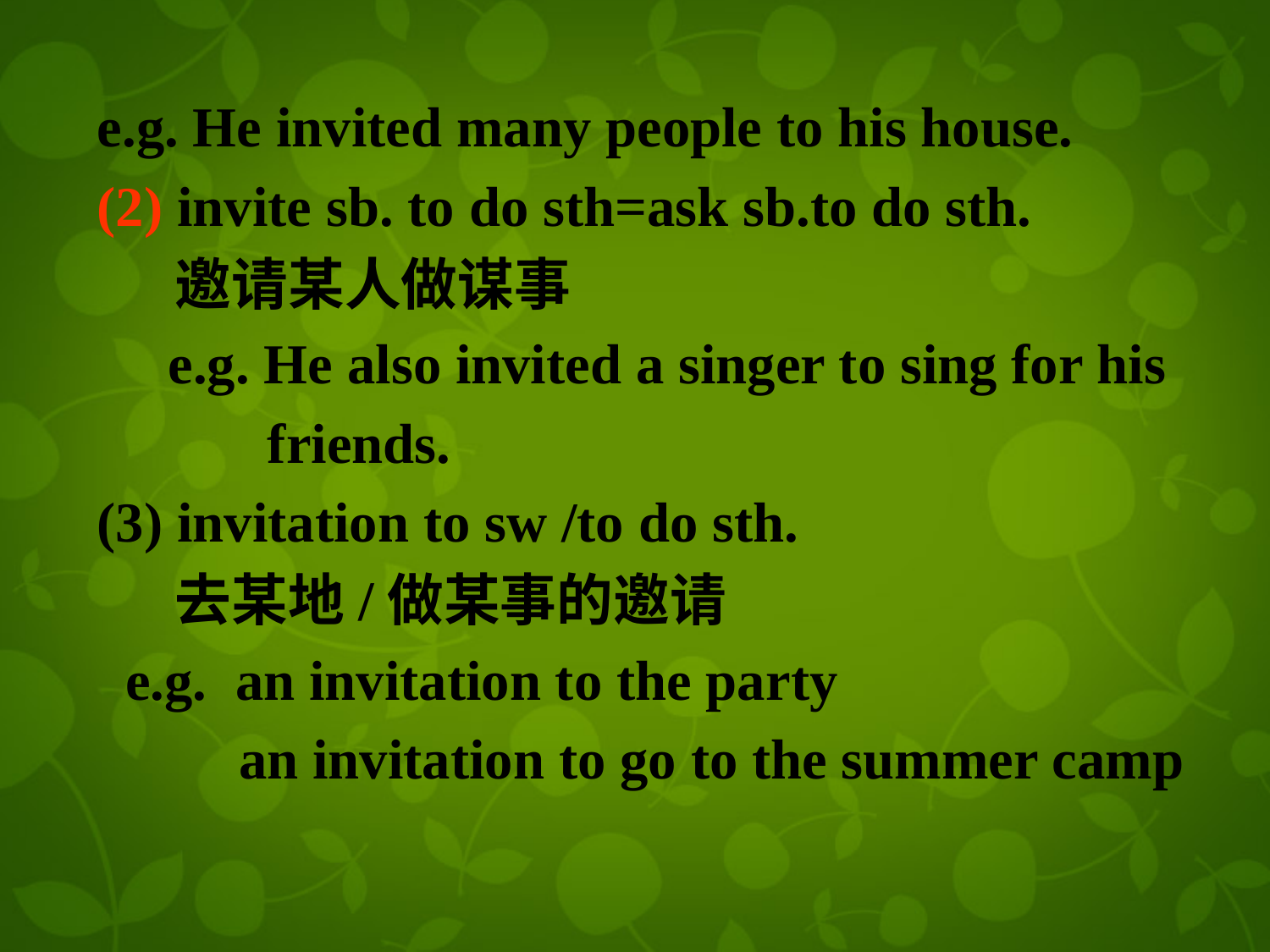

e.g. He invited many people to his house.
(2) invite sb. to do sth=ask sb.to do sth.
     邀请某人做谋事
     e.g. He also invited a singer to sing for his
            friends.
 invitation to sw /to do sth.
     去某地/做某事的邀请
  e.g.  an invitation to the party
          an invitation to go to the summer camp